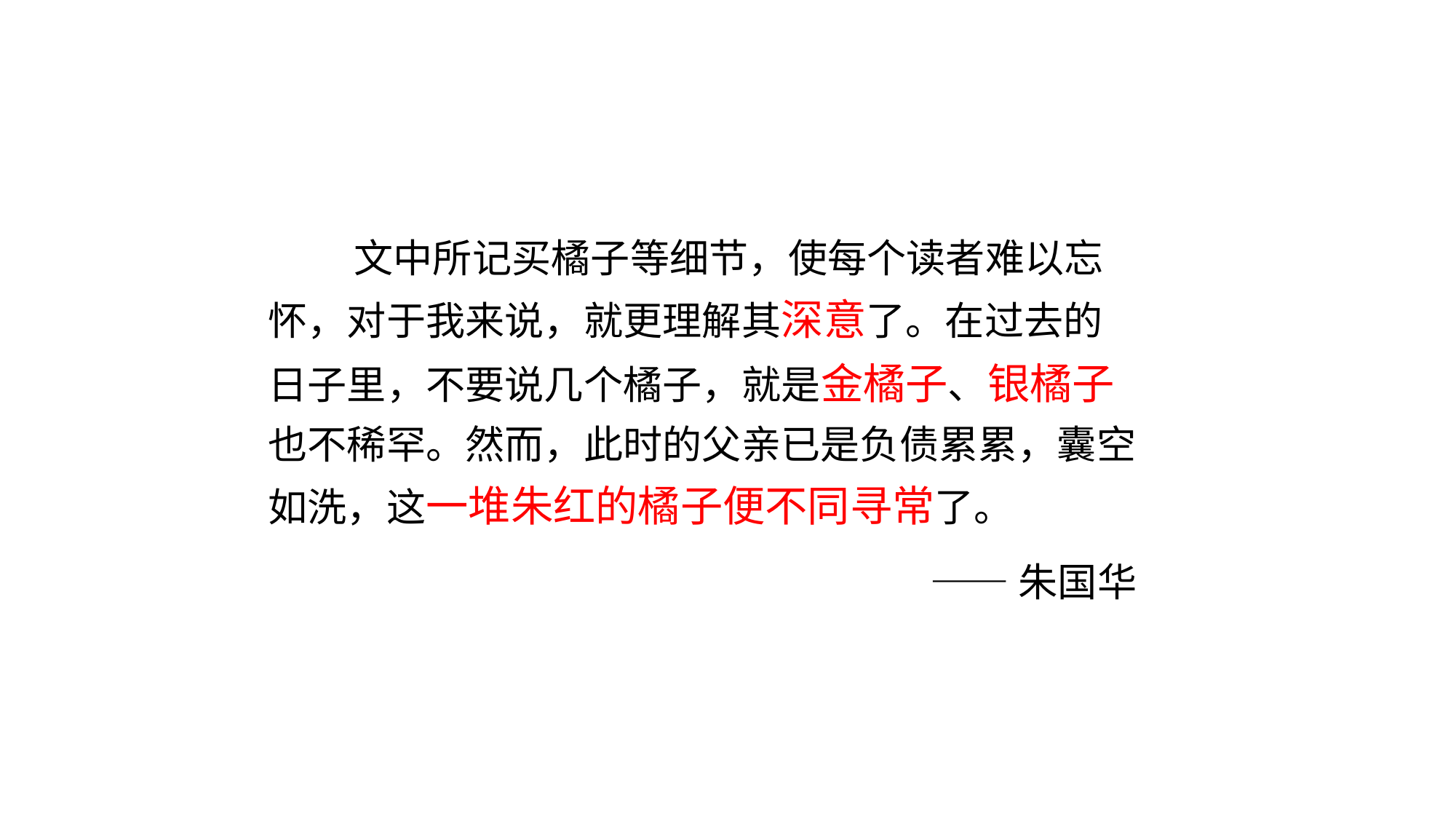

文中所记买橘子等细节，使每个读者难以忘怀，对于我来说，就更理解其深意了。在过去的日子里，不要说几个橘子，就是金橘子、银橘子也不稀罕。然而，此时的父亲已是负债累累，囊空如洗，这一堆朱红的橘子便不同寻常了。
——朱国华